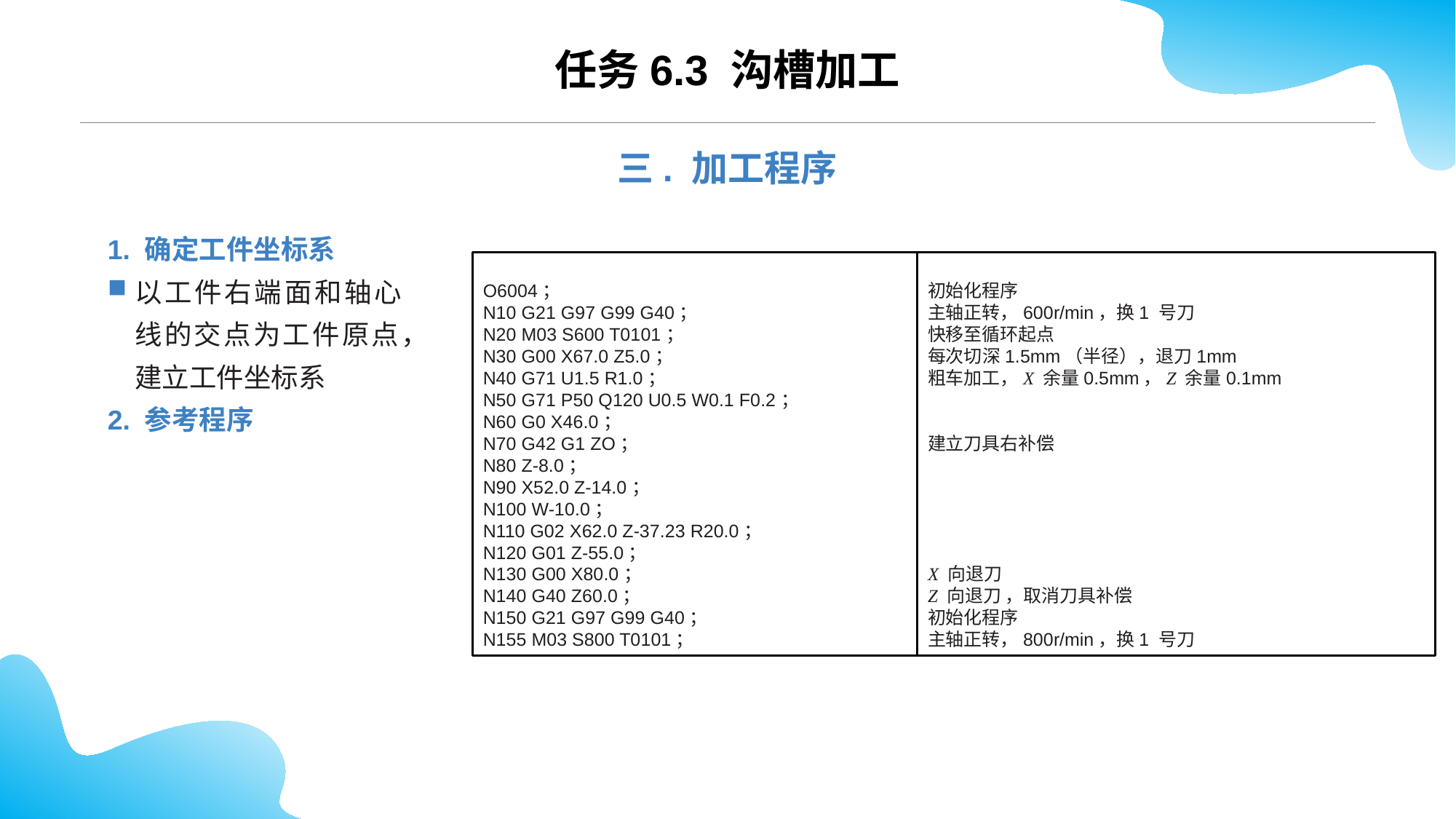

CONTENTS
任务6.3 沟槽加工
三. 加工程序
1. 确定工件坐标系
以工件右端面和轴心线的交点为工件原点，建立工件坐标系
2. 参考程序

O6004；
N10 G21 G97 G99 G40；
N20 M03 S600 T0101；
N30 G00 X67.0 Z5.0；
N40 G71 U1.5 R1.0；
N50 G71 P50 Q120 U0.5 W0.1 F0.2；
N60 G0 X46.0；
N70 G42 G1 ZO；
N80 Z-8.0；
N90 X52.0 Z-14.0；
N100 W-10.0；
N110 G02 X62.0 Z-37.23 R20.0；
N120 G01 Z-55.0；
N130 G00 X80.0；
N140 G40 Z60.0；
N150 G21 G97 G99 G40；
N155 M03 S800 T0101；

初始化程序
主轴正转，600r/min，换1 号刀
快移至循环起点
每次切深1.5mm（半径），退刀1mm
粗车加工，X 余量0.5mm，Z 余量0.1mm

建立刀具右补偿

X 向退刀
Z 向退刀 ，取消刀具补偿
初始化程序
主轴正转，800r/min，换1 号刀